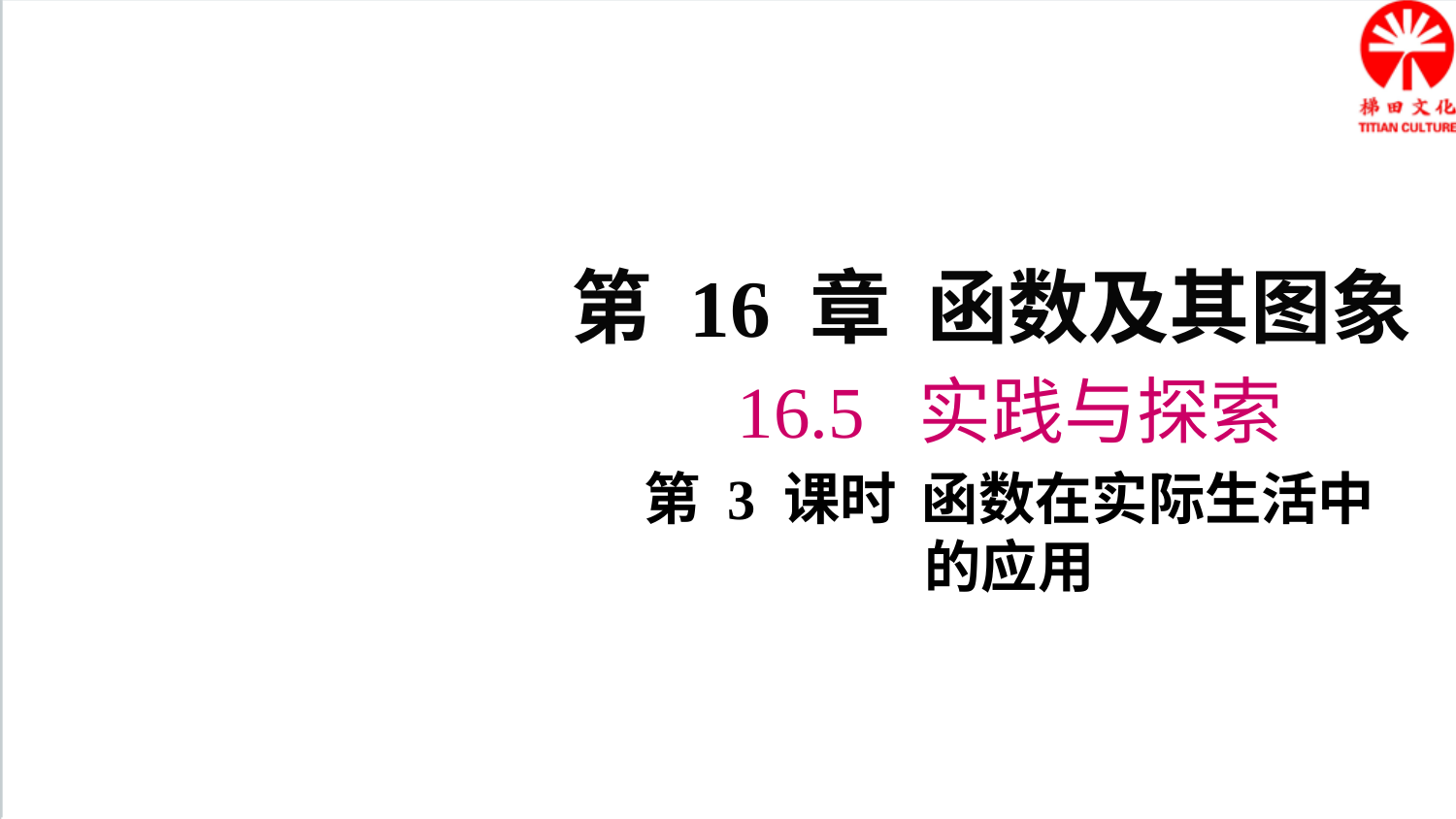

第 16 章  函数及其图象
16.5  实践与探索
第 3 课时  函数在实际生活中的应用